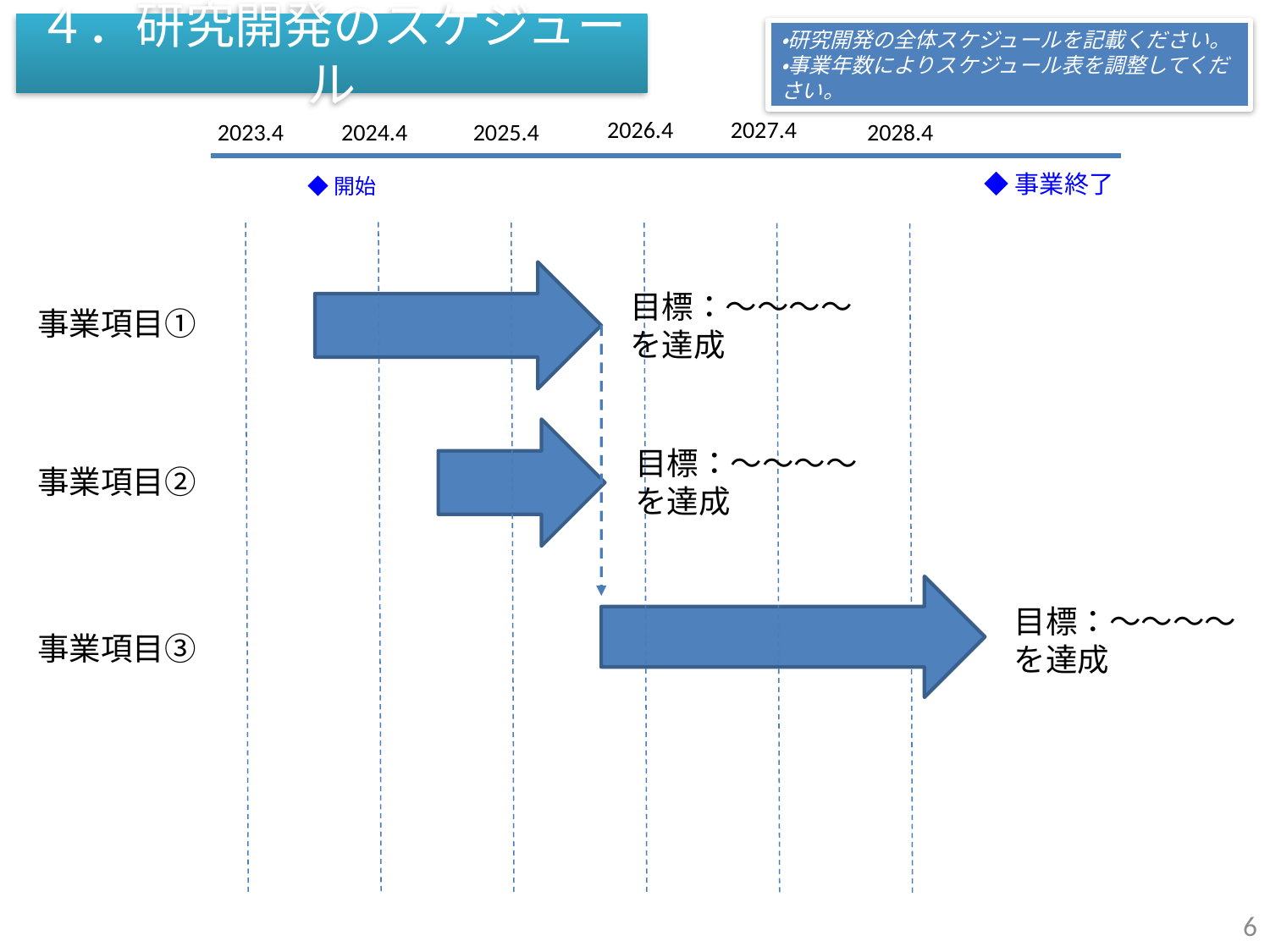

４．研究開発のスケジュール
・研究開発の全体スケジュールを記載ください。
・事業年数によりスケジュール表を調整してください。
2026.4
2027.4
2028.4
2025.4
2024.4
2023.4
◆事業終了
◆開始

目標：～～～～を達成
事業項目①

目標：～～～～を達成
事業項目②

目標：～～～～を達成
事業項目③
6